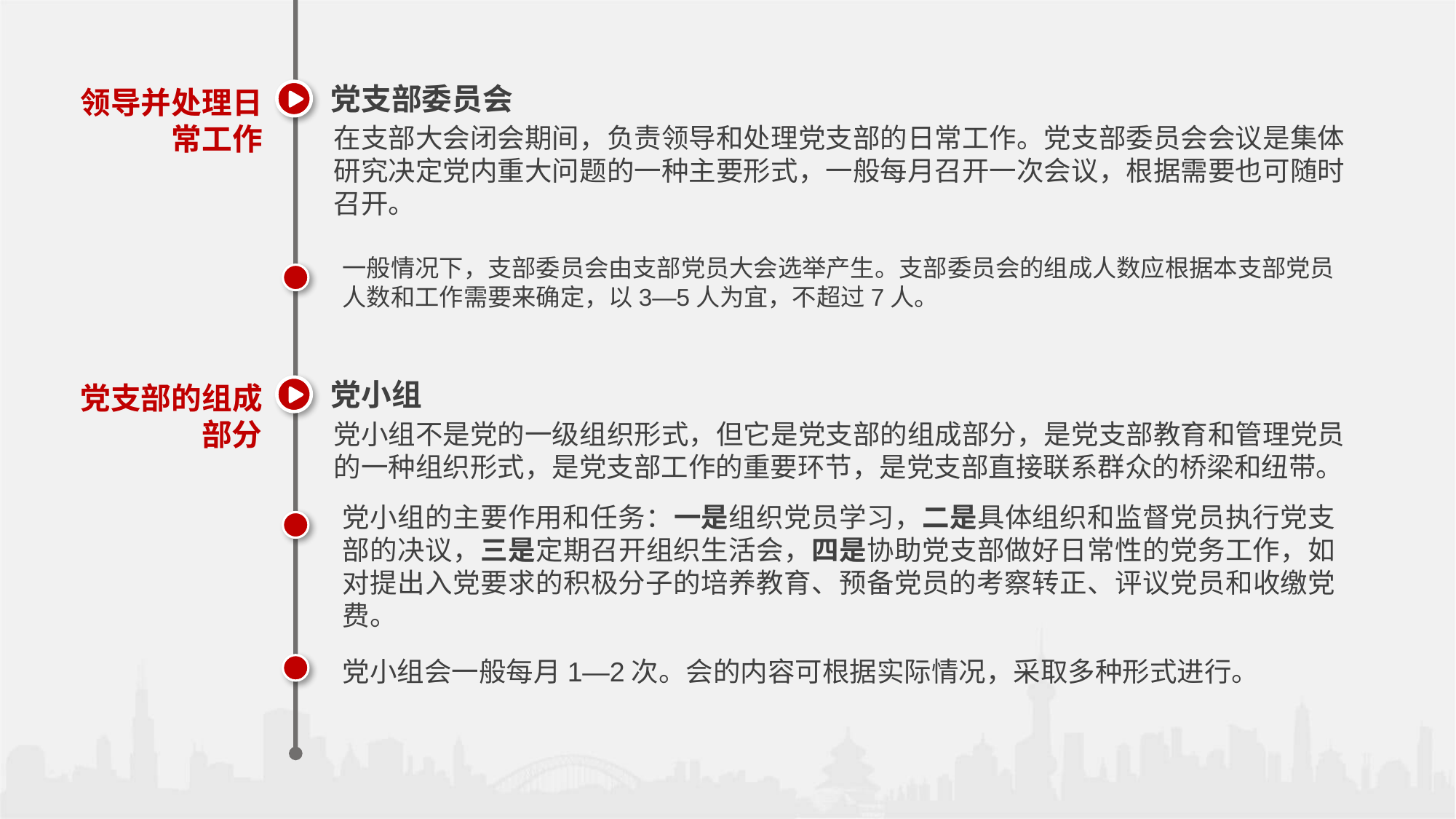

党支部委员会
领导并处理日常工作

在支部大会闭会期间，负责领导和处理党支部的日常工作。党支部委员会会议是集体研究决定党内重大问题的一种主要形式，一般每月召开一次会议，根据需要也可随时召开。
一般情况下，支部委员会由支部党员大会选举产生。支部委员会的组成人数应根据本支部党员人数和工作需要来确定，以3—5人为宜，不超过7人。

党小组
党支部的组成部分

党小组不是党的一级组织形式，但它是党支部的组成部分，是党支部教育和管理党员的一种组织形式，是党支部工作的重要环节，是党支部直接联系群众的桥梁和纽带。
党小组的主要作用和任务：一是组织党员学习，二是具体组织和监督党员执行党支部的决议，三是定期召开组织生活会，四是协助党支部做好日常性的党务工作，如对提出入党要求的积极分子的培养教育、预备党员的考察转正、评议党员和收缴党费。

党小组会一般每月1—2次。会的内容可根据实际情况，采取多种形式进行。